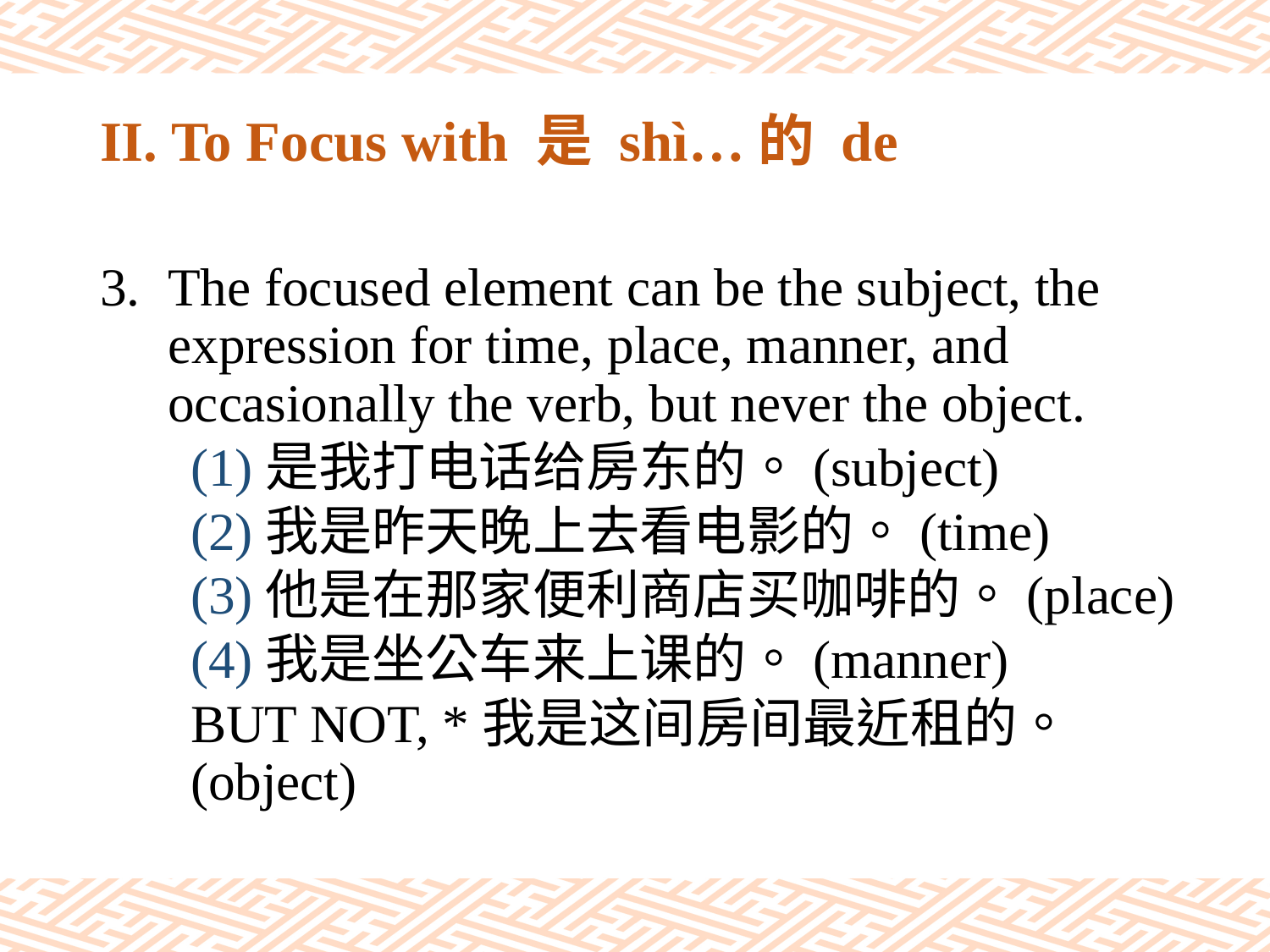

# II. To Focus with 是 shì…的 de
The focused element can be the subject, the expression for time, place, manner, and occasionally the verb, but never the object.
(1)是我打电话给房东的。(subject)
(2)我是昨天晚上去看电影的。(time)
(3)他是在那家便利商店买咖啡的。(place)
(4)我是坐公车来上课的。(manner)
BUT NOT, *我是这间房间最近租的。 (object)